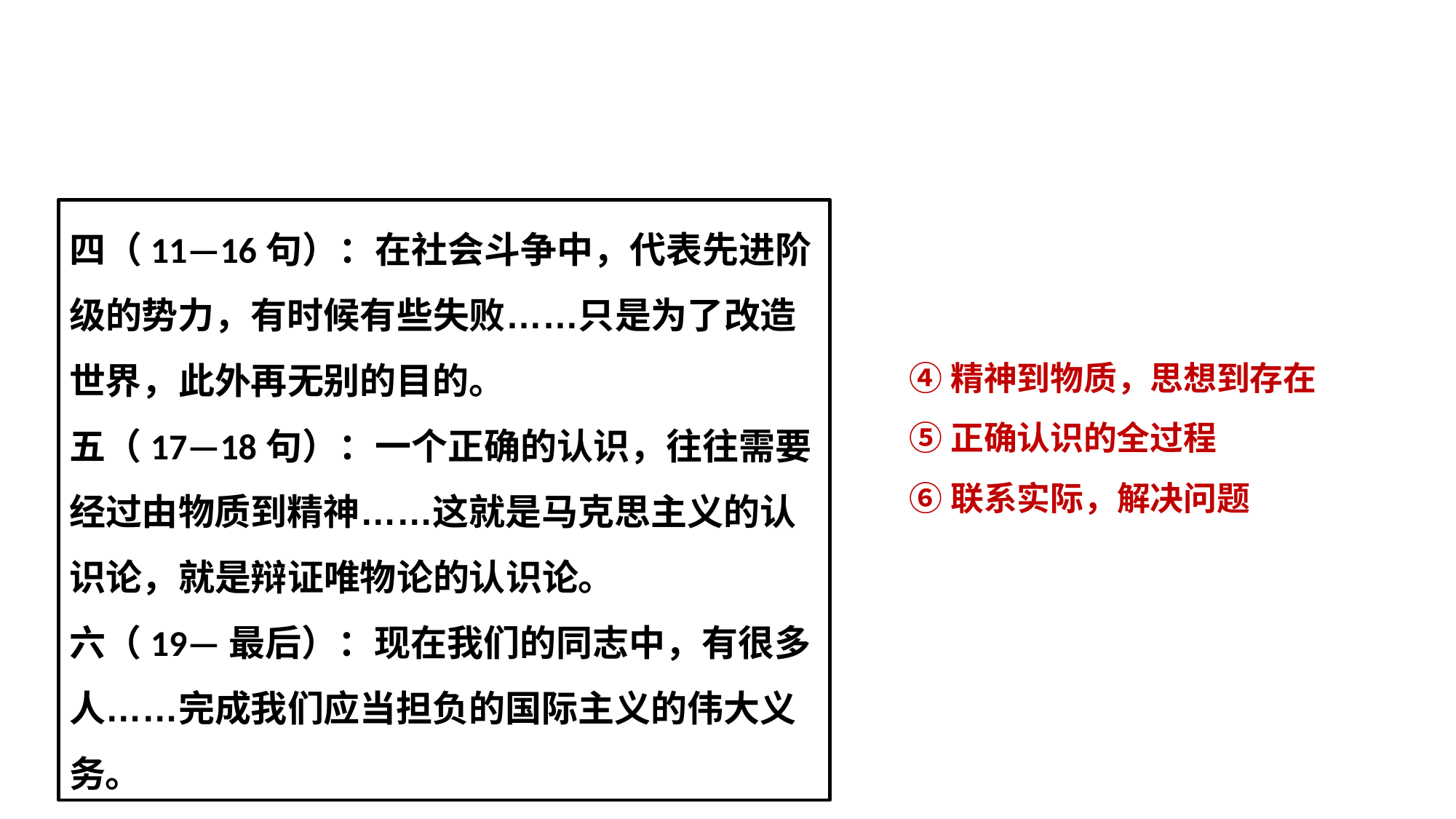

四（11—16句）：在社会斗争中，代表先进阶级的势力，有时候有些失败……只是为了改造世界，此外再无别的目的。
五（17—18句）：一个正确的认识，往往需要经过由物质到精神……这就是马克思主义的认识论，就是辩证唯物论的认识论。
六（19—最后）：现在我们的同志中，有很多人……完成我们应当担负的国际主义的伟大义务。
④精神到物质，思想到存在
⑤正确认识的全过程
⑥联系实际，解决问题